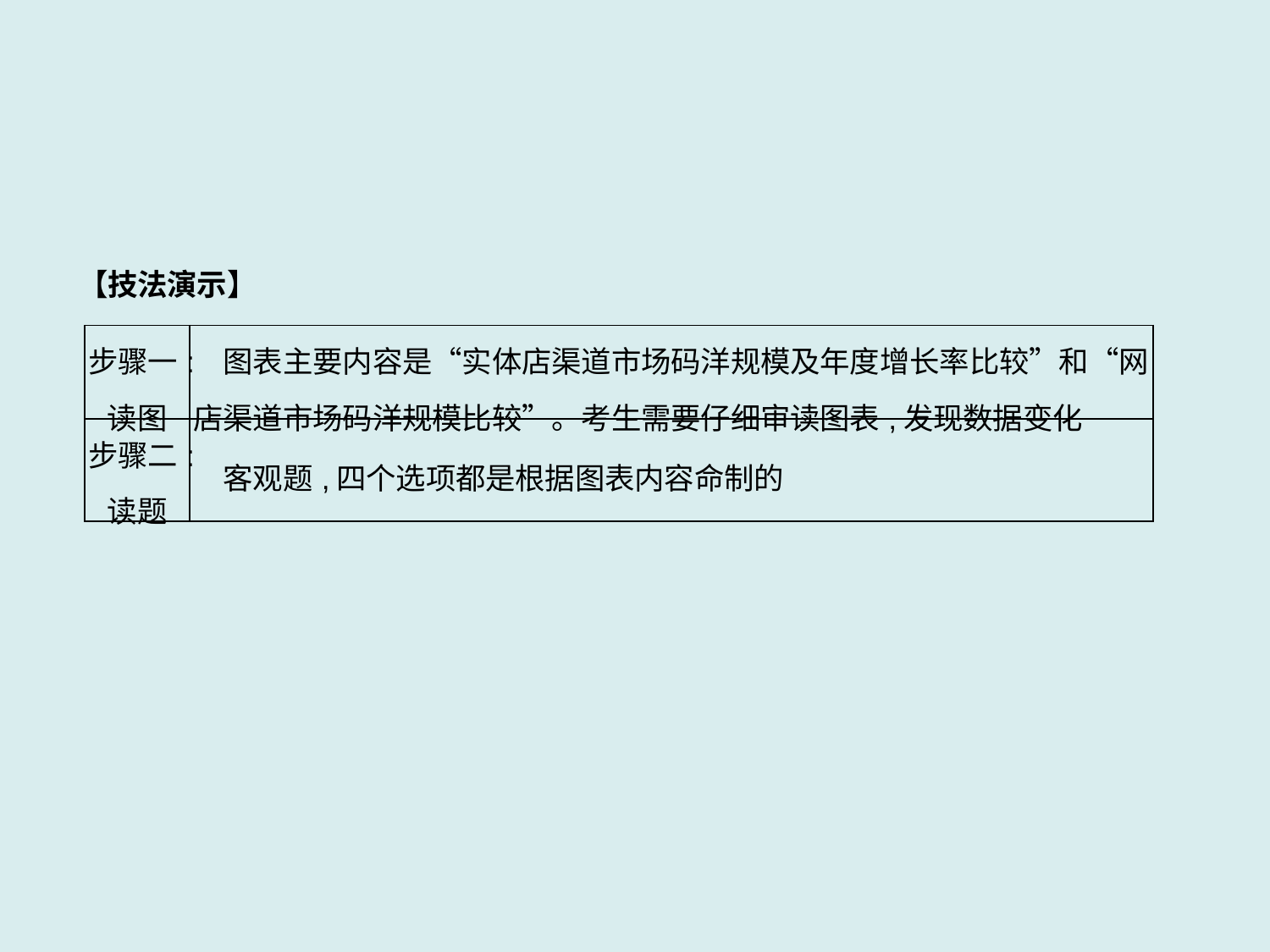

【技法演示】
| 步骤一: 读图 | 图表主要内容是“实体店渠道市场码洋规模及年度增长率比较”和“网店渠道市场码洋规模比较”。考生需要仔细审读图表,发现数据变化 |
| --- | --- |
| 步骤二: 读题 | 客观题,四个选项都是根据图表内容命制的 |